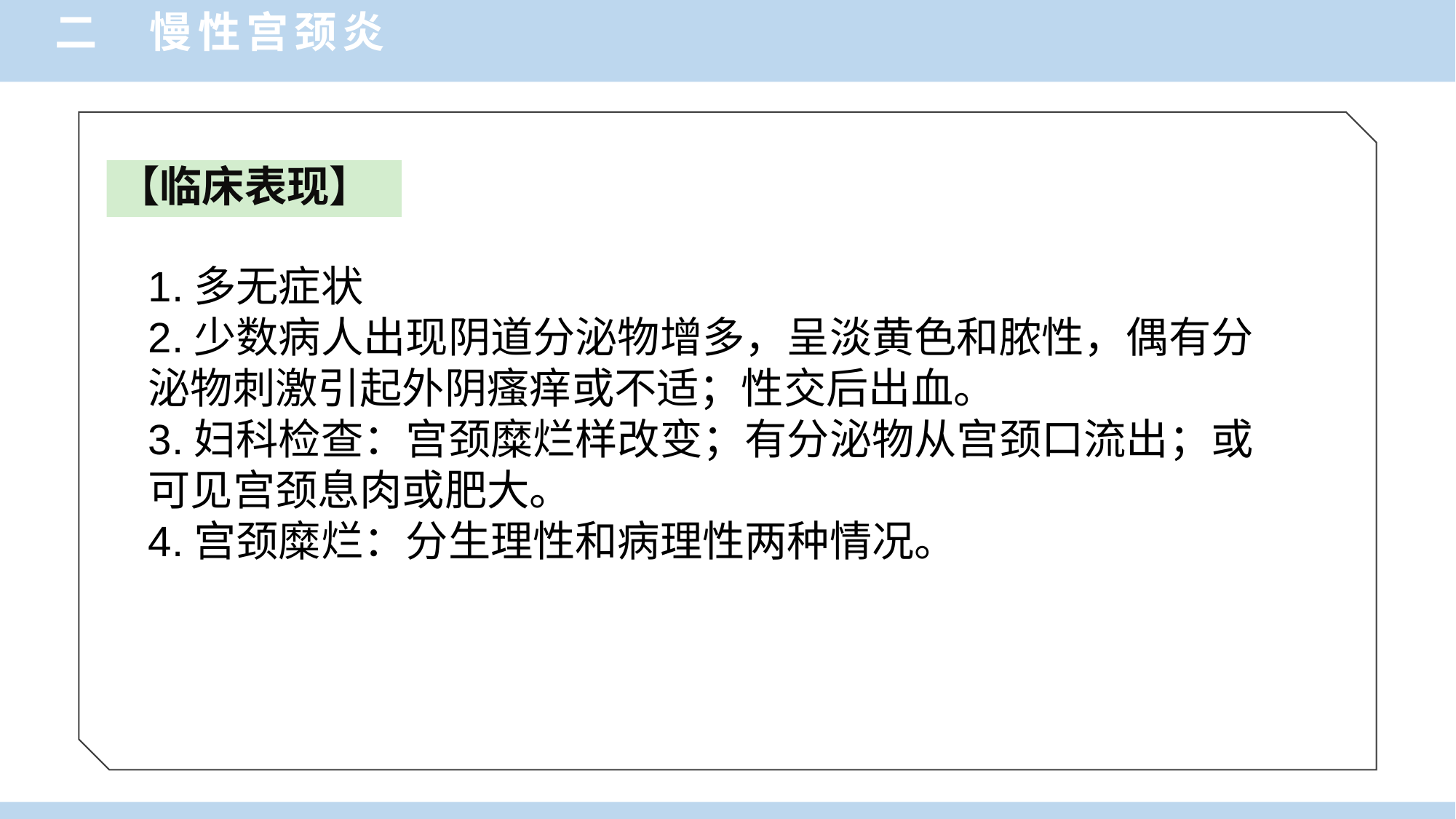

二   慢性宫颈炎

【临床表现】
1.多无症状
2.少数病人出现阴道分泌物增多，呈淡黄色和脓性，偶有分泌物刺激引起外阴瘙痒或不适；性交后出血。
3.妇科检查：宫颈糜烂样改变；有分泌物从宫颈口流出；或可见宫颈息肉或肥大。
4.宫颈糜烂：分生理性和病理性两种情况。